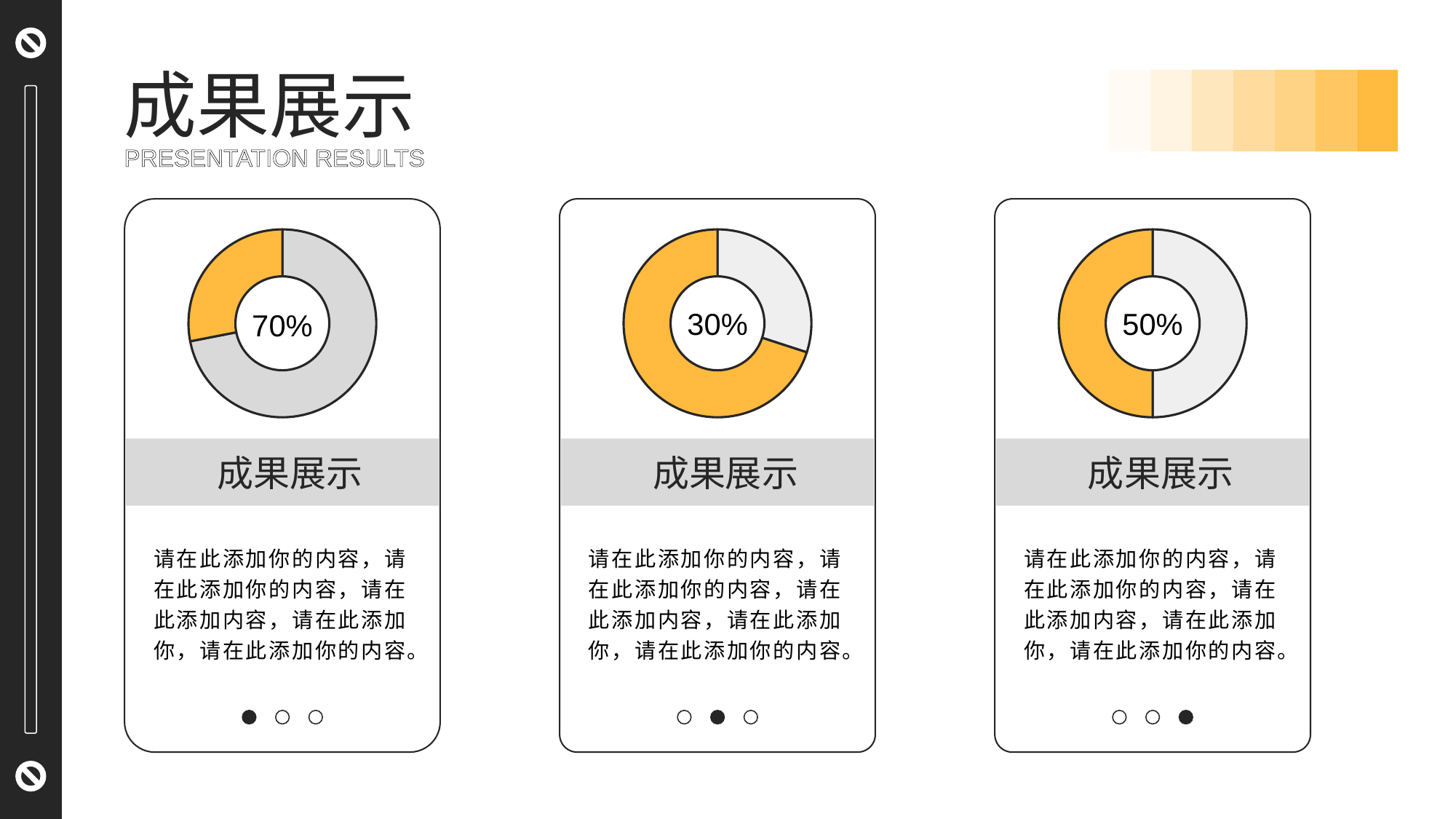

成果展示

PRESENTATION RESULTS

### Chart

| Category | 销售额 |
|---|---|
| 第一季度 | 8.2 |
| 第二季度 | 3.2 |

### Chart

| Category | 销售额 |
|---|---|
| 第一季度 | 3.0 |
| 第二季度 | 7.0 |

### Chart

| Category | 销售额 |
|---|---|
| 第一季度 | 5.0 |
| 第二季度 | 5.0 |
30%
50%
70%

成果展示

成果展示

成果展示

请在此添加你的内容，请在此添加你的内容，请在此添加内容，请在此添加你，请在此添加你的内容。
请在此添加你的内容，请在此添加你的内容，请在此添加内容，请在此添加你，请在此添加你的内容。
请在此添加你的内容，请在此添加你的内容，请在此添加内容，请在此添加你，请在此添加你的内容。